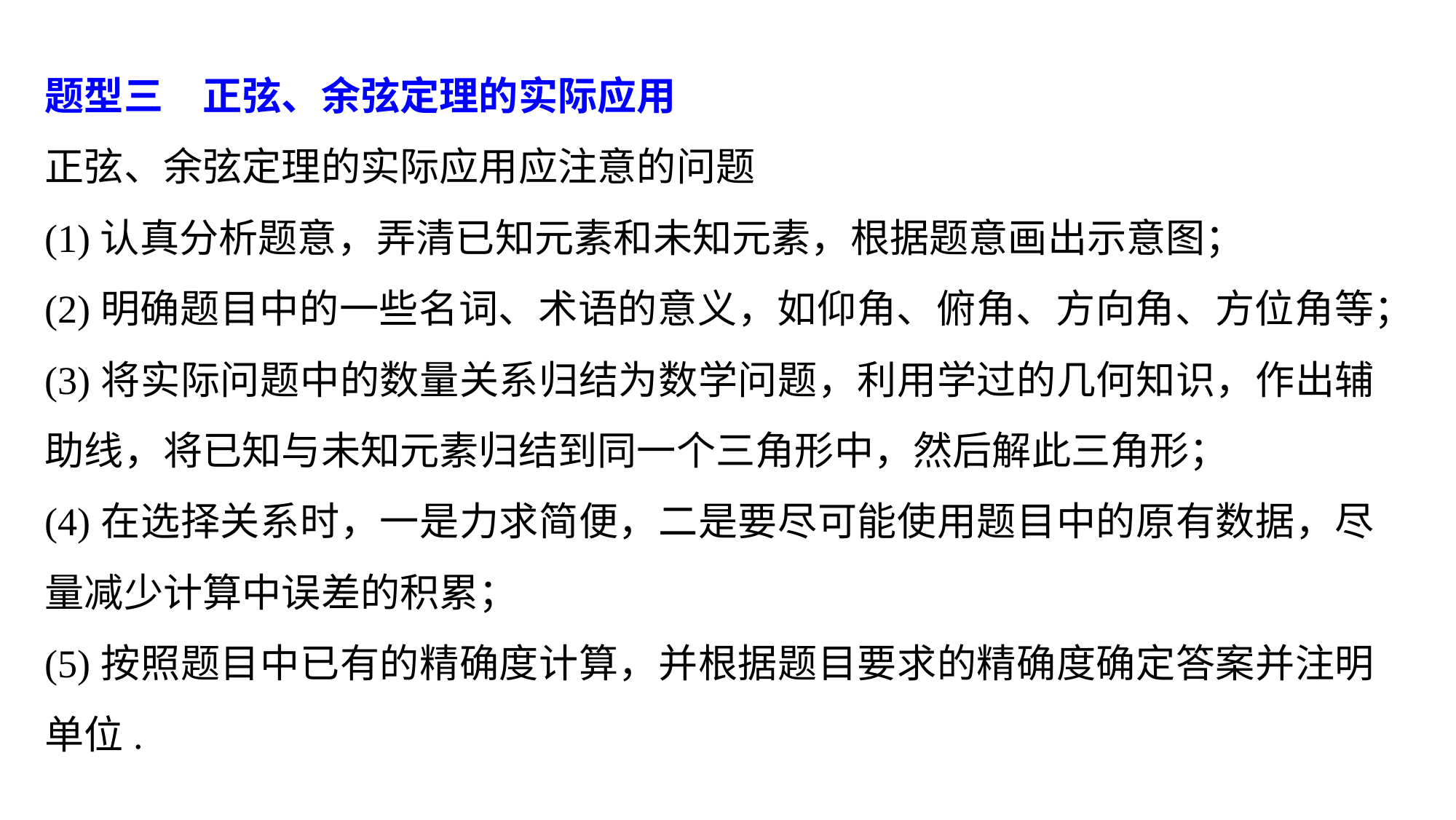

题型三　正弦、余弦定理的实际应用
正弦、余弦定理的实际应用应注意的问题
(1)认真分析题意，弄清已知元素和未知元素，根据题意画出示意图；
(2)明确题目中的一些名词、术语的意义，如仰角、俯角、方向角、方位角等；
(3)将实际问题中的数量关系归结为数学问题，利用学过的几何知识，作出辅助线，将已知与未知元素归结到同一个三角形中，然后解此三角形；
(4)在选择关系时，一是力求简便，二是要尽可能使用题目中的原有数据，尽量减少计算中误差的积累；
(5)按照题目中已有的精确度计算，并根据题目要求的精确度确定答案并注明单位.